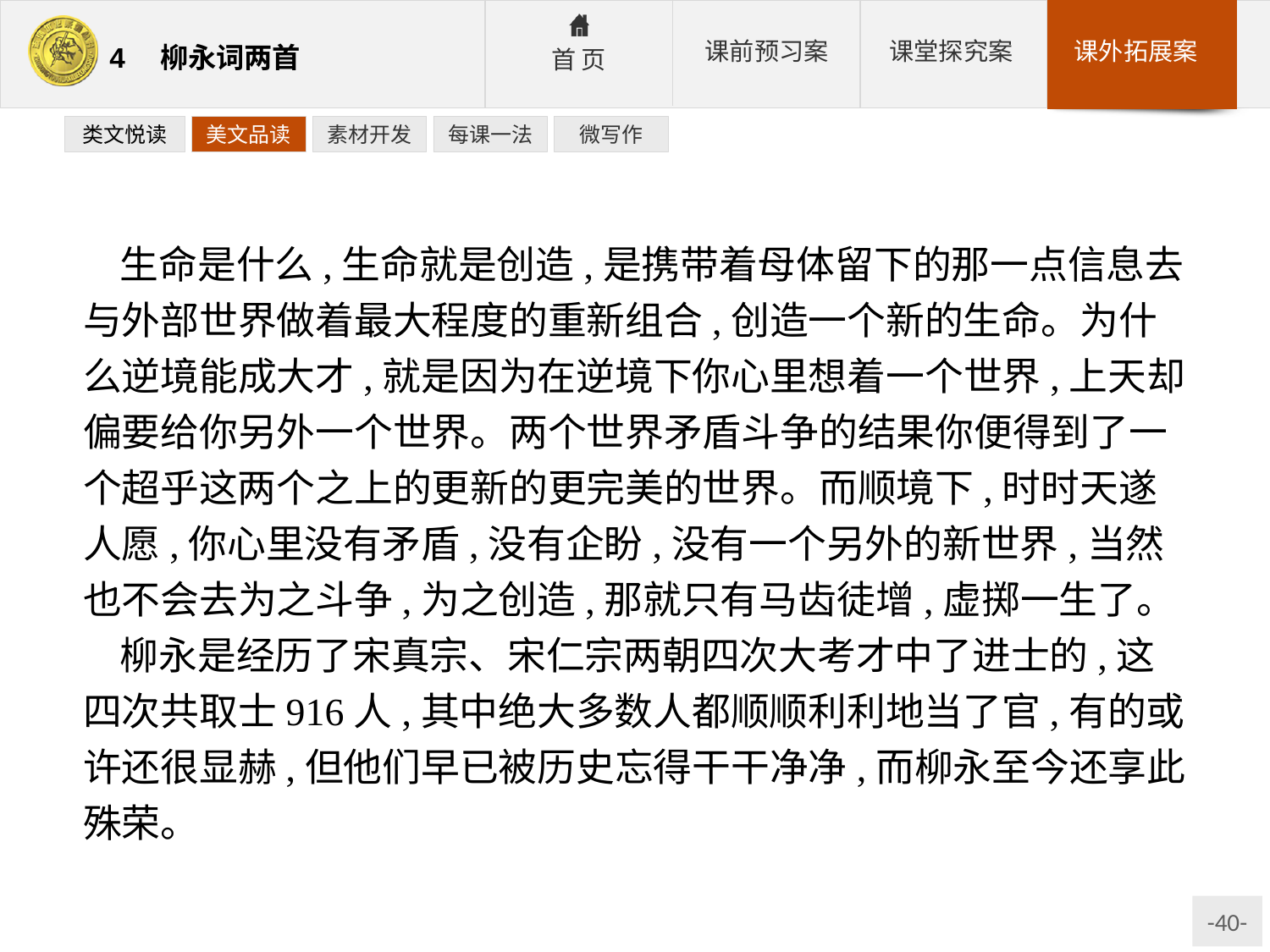

类文悦读
美文品读
素材开发
每课一法
微写作
生命是什么,生命就是创造,是携带着母体留下的那一点信息去与外部世界做着最大程度的重新组合,创造一个新的生命。为什么逆境能成大才,就是因为在逆境下你心里想着一个世界,上天却偏要给你另外一个世界。两个世界矛盾斗争的结果你便得到了一个超乎这两个之上的更新的更完美的世界。而顺境下,时时天遂人愿,你心里没有矛盾,没有企盼,没有一个另外的新世界,当然也不会去为之斗争,为之创造,那就只有马齿徒增,虚掷一生了。
柳永是经历了宋真宗、宋仁宗两朝四次大考才中了进士的,这四次共取士916人,其中绝大多数人都顺顺利利地当了官,有的或许还很显赫,但他们早已被历史忘得干干净净,而柳永至今还享此殊荣。